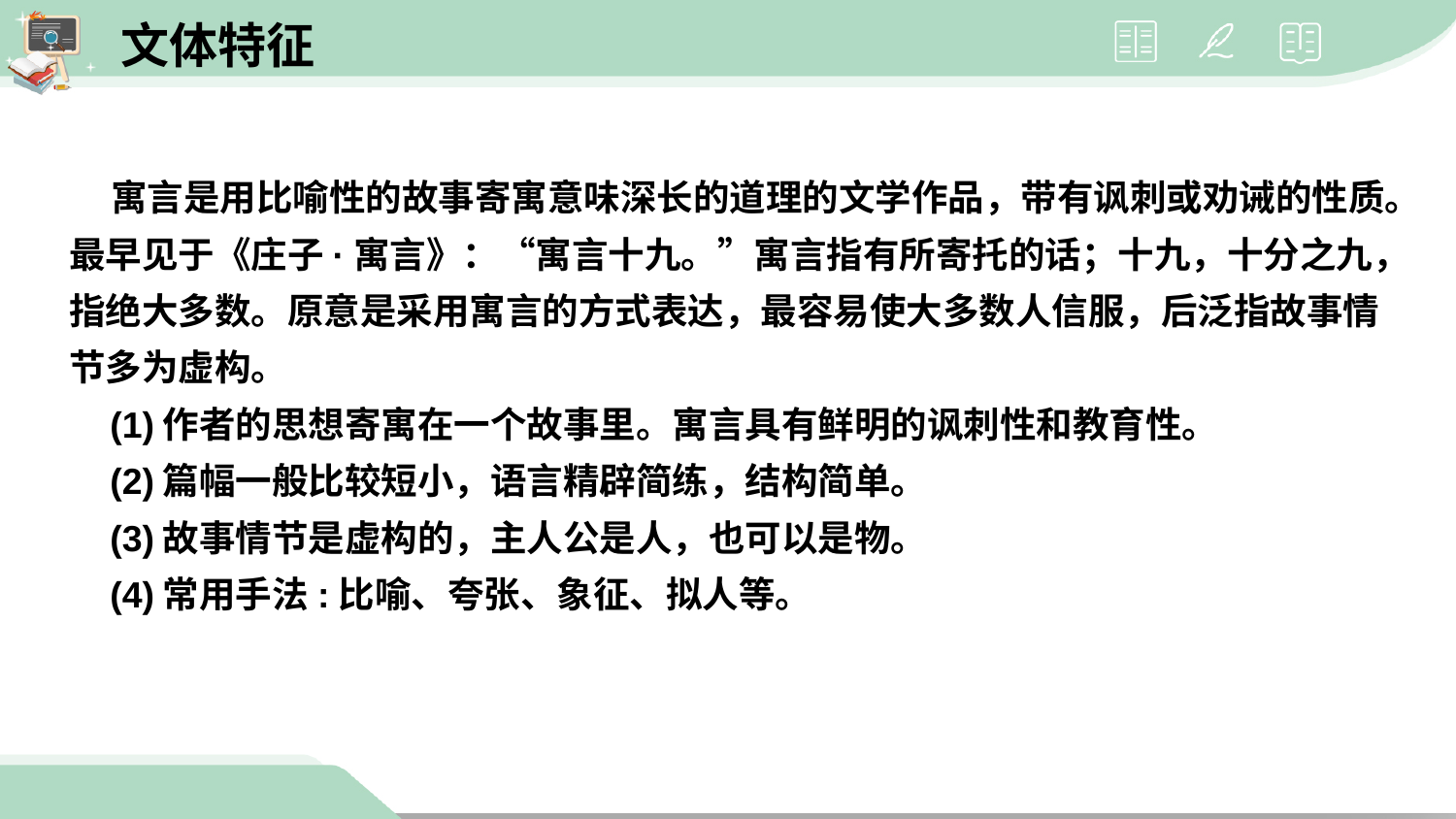

文体特征
    寓言是用比喻性的故事寄寓意味深长的道理的文学作品，带有讽刺或劝诫的性质。最早见于《庄子·寓言》：“寓言十九。”寓言指有所寄托的话；十九，十分之九，指绝大多数。原意是采用寓言的方式表达，最容易使大多数人信服，后泛指故事情节多为虚构。
    (1)作者的思想寄寓在一个故事里。寓言具有鲜明的讽刺性和教育性。
    (2)篇幅一般比较短小，语言精辟简练，结构简单。
    (3)故事情节是虚构的，主人公是人，也可以是物。
    (4)常用手法:比喻、夸张、象征、拟人等。